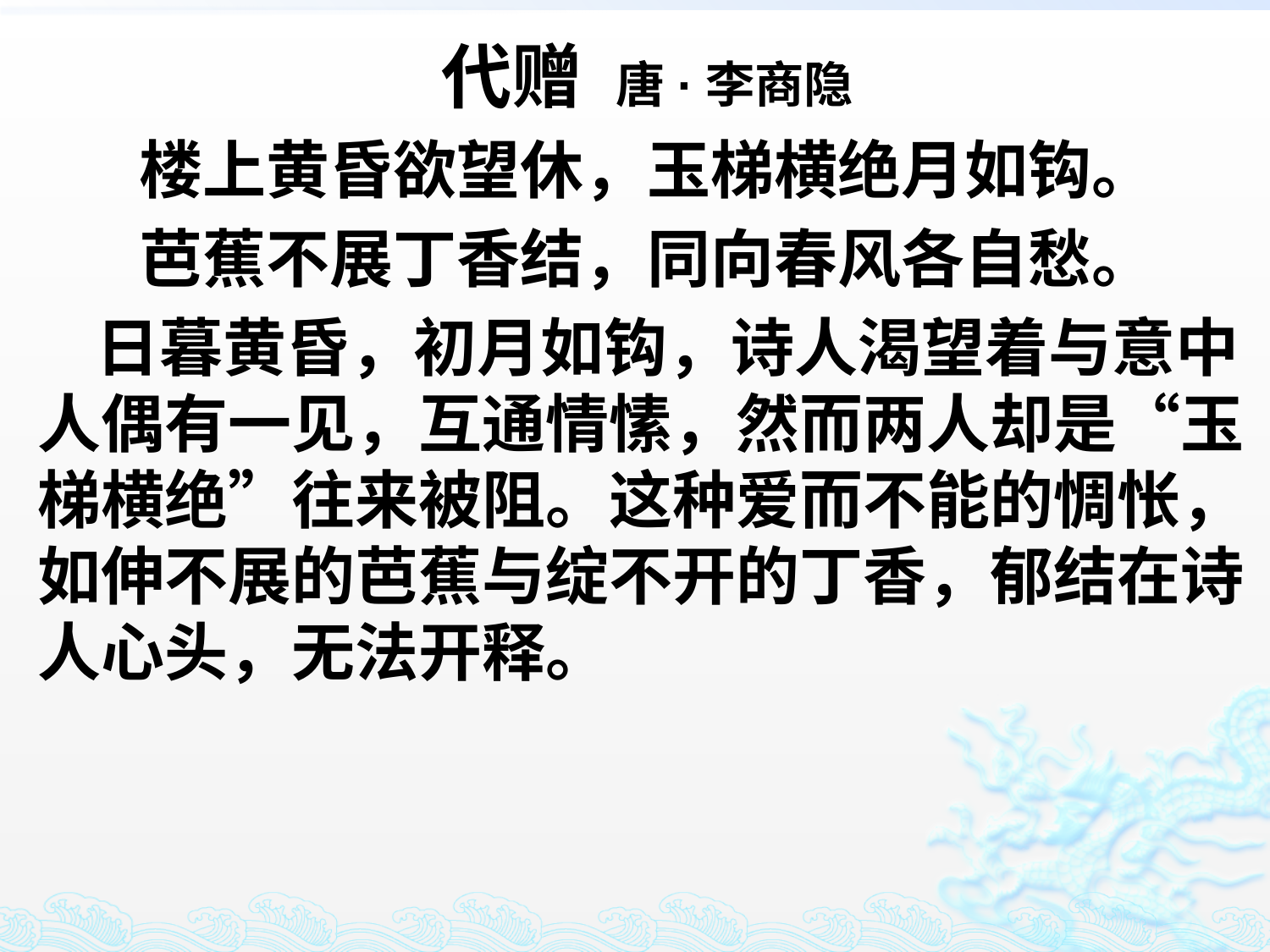

代赠   唐·李商隐
楼上黄昏欲望休，玉梯横绝月如钩。
芭蕉不展丁香结，同向春风各自愁。
   日暮黄昏，初月如钩，诗人渴望着与意中人偶有一见，互通情愫，然而两人却是“玉梯横绝”往来被阻。这种爱而不能的惆怅，如伸不展的芭蕉与绽不开的丁香，郁结在诗人心头，无法开释。